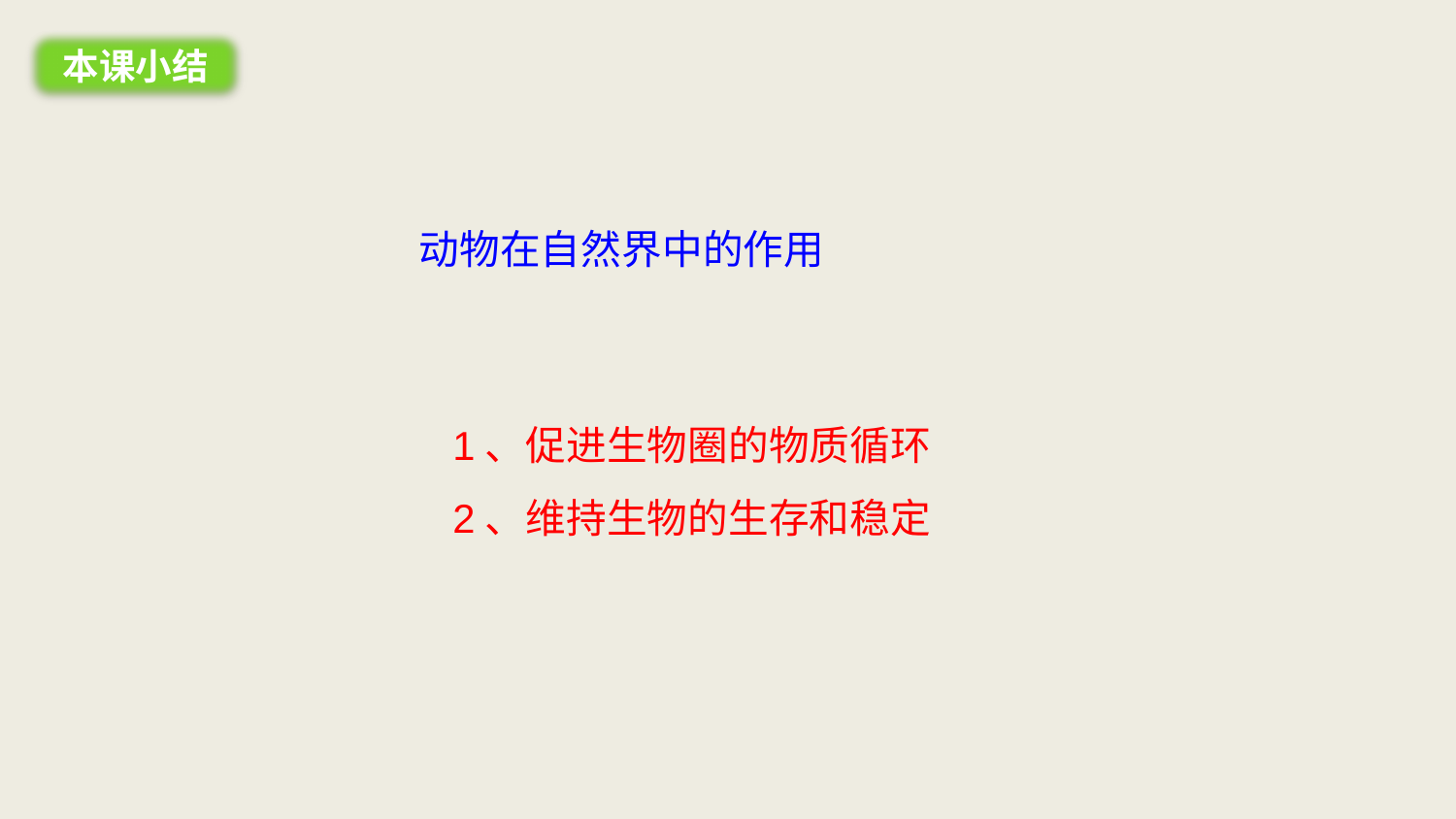

本课小结
动物在自然界中的作用
1、促进生物圈的物质循环
2、维持生物的生存和稳定